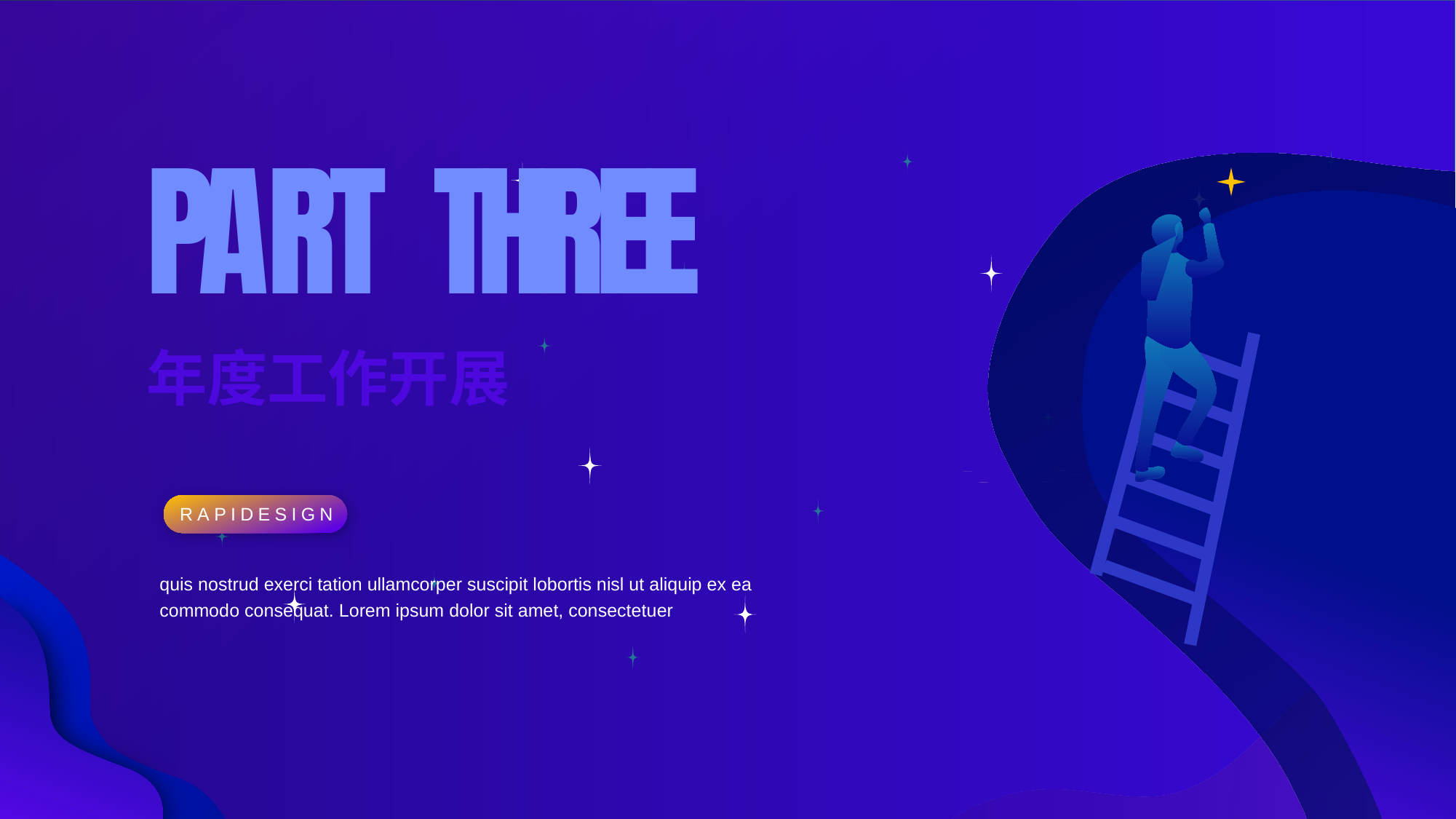

P
A
R
T
T
H
R
E
E

年度工作开展

RAPIDESIGN

quis nostrud exerci tation ullamcorper suscipit lobortis nisl ut aliquip ex ea commodo consequat. Lorem ipsum dolor sit amet, consectetuer